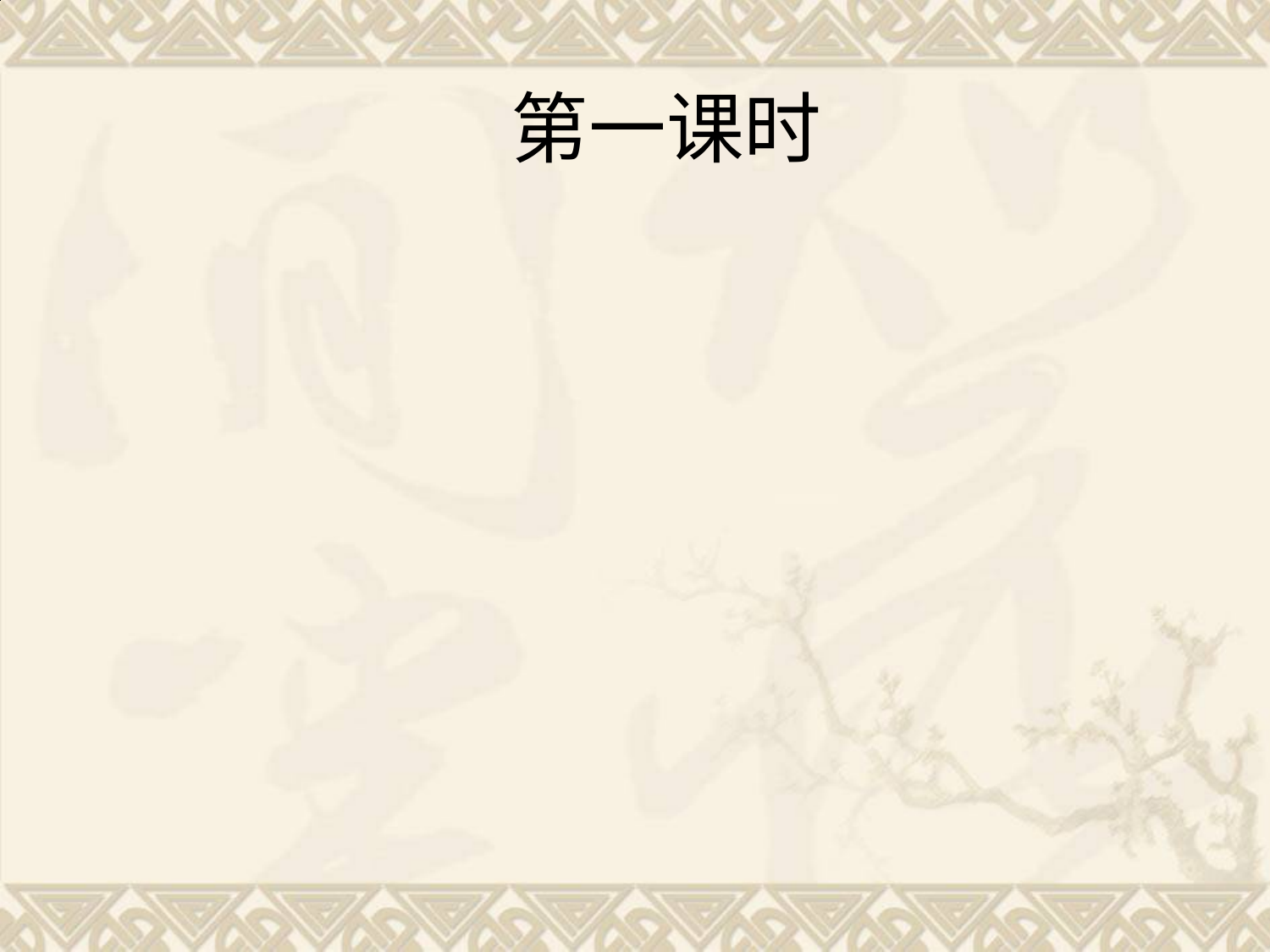

# 第一课时
一、积累字词。

二、有感情的朗读课文。

三、体会闻一多先生强烈的爱憎感情，追求真理不怕牺牲的精神。